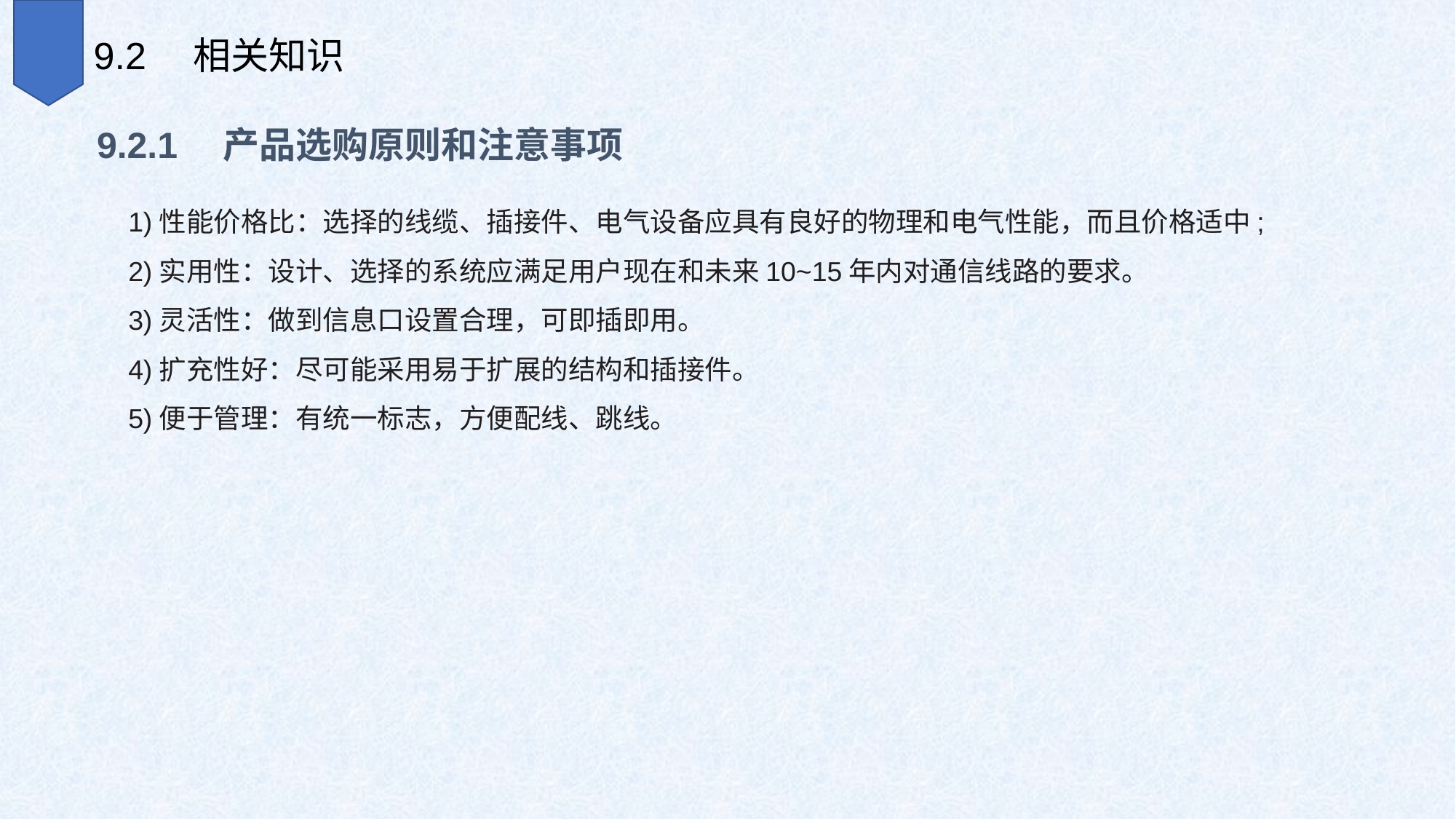

9.2　相关知识
9.2.1　产品选购原则和注意事项
1)性能价格比：选择的线缆、插接件、电气设备应具有良好的物理和电气性能，而且价格适中;
2)实用性：设计、选择的系统应满足用户现在和未来10~15年内对通信线路的要求。
3)灵活性：做到信息口设置合理，可即插即用。
4)扩充性好：尽可能采用易于扩展的结构和插接件。
5)便于管理：有统一标志，方便配线、跳线。